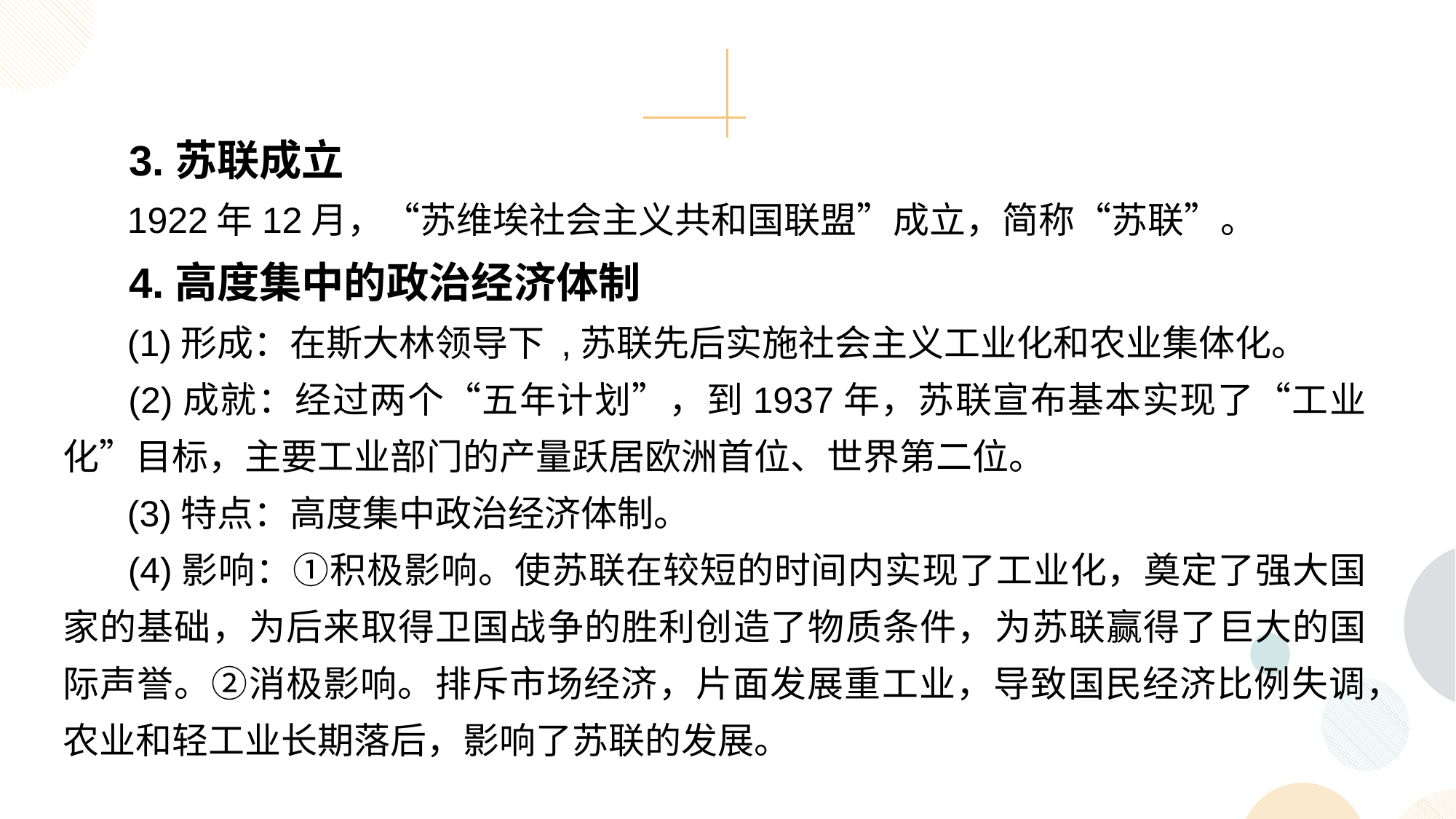

3.苏联成立
 1922年12月，“苏维埃社会主义共和国联盟”成立，简称“苏联”。
 4.高度集中的政治经济体制
 (1)形成：在斯大林领导下 ,苏联先后实施社会主义工业化和农业集体化。
 (2)成就：经过两个“五年计划”，到1937年，苏联宣布基本实现了“工业化”目标，主要工业部门的产量跃居欧洲首位、世界第二位。
 (3)特点：高度集中政治经济体制。
 (4)影响：①积极影响。使苏联在较短的时间内实现了工业化，奠定了强大国家的基础，为后来取得卫国战争的胜利创造了物质条件，为苏联赢得了巨大的国际声誉。②消极影响。排斥市场经济，片面发展重工业，导致国民经济比例失调，农业和轻工业长期落后，影响了苏联的发展。